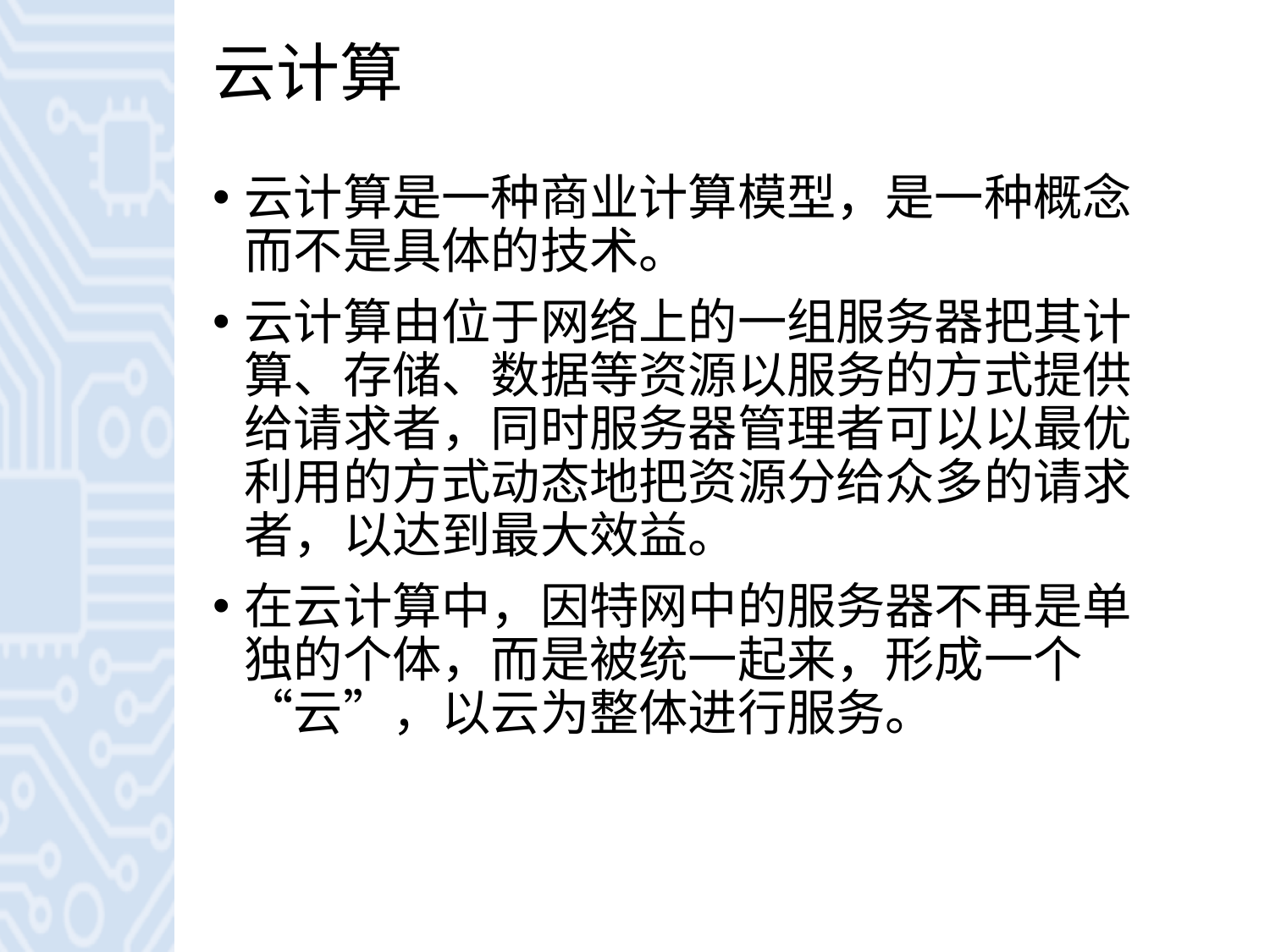

# 云计算
云计算是一种商业计算模型，是一种概念而不是具体的技术。
云计算由位于网络上的一组服务器把其计算、存储、数据等资源以服务的方式提供给请求者，同时服务器管理者可以以最优利用的方式动态地把资源分给众多的请求者，以达到最大效益。
在云计算中，因特网中的服务器不再是单独的个体，而是被统一起来，形成一个“云”，以云为整体进行服务。